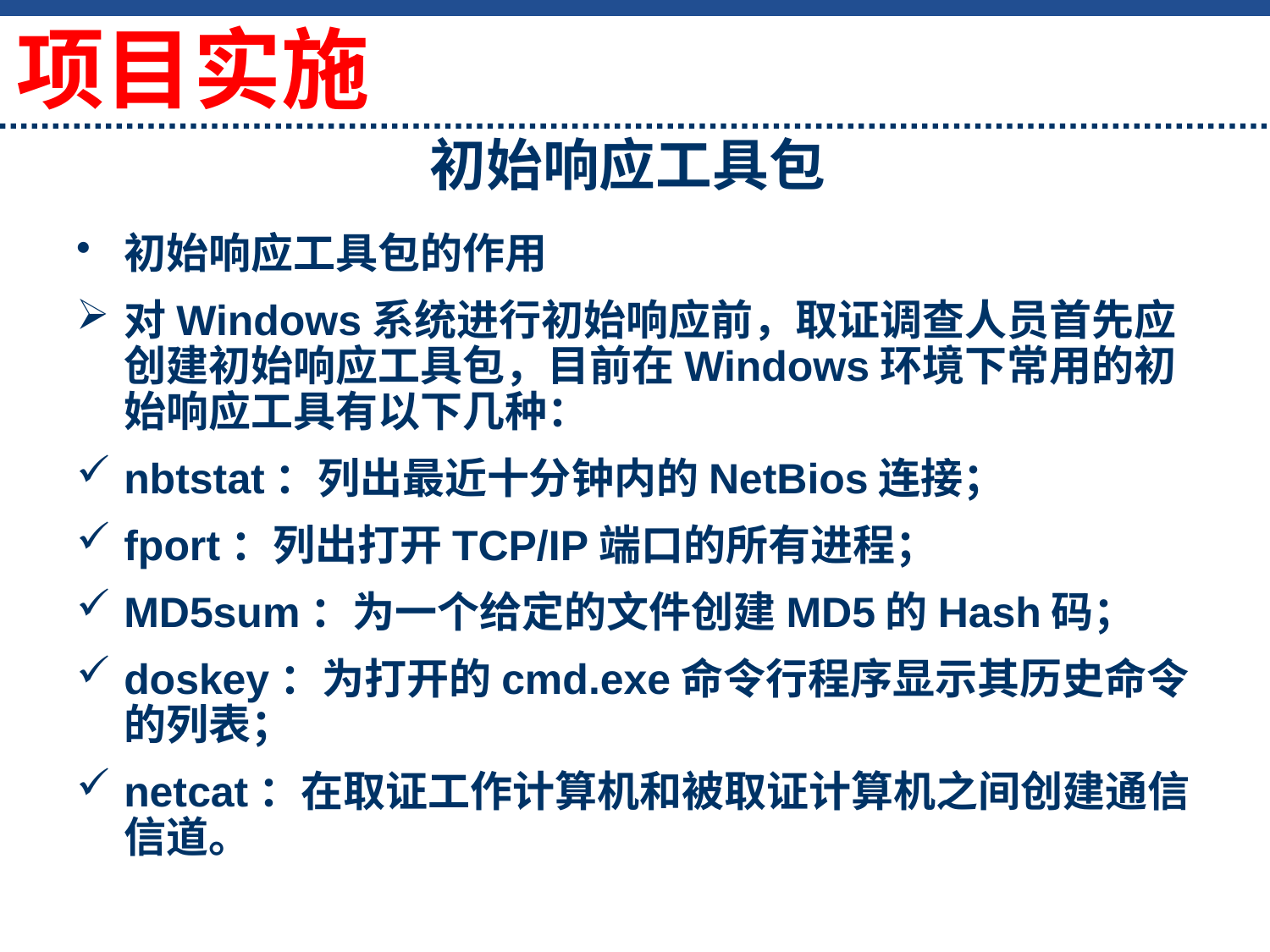

初始响应工具包
项目实施
初始响应工具包的作用
对Windows系统进行初始响应前，取证调查人员首先应创建初始响应工具包，目前在Windows环境下常用的初始响应工具有以下几种：
nbtstat：列出最近十分钟内的NetBios连接；
fport：列出打开TCP/IP端口的所有进程；
MD5sum：为一个给定的文件创建MD5的Hash码；
doskey：为打开的cmd.exe命令行程序显示其历史命令的列表；
netcat：在取证工作计算机和被取证计算机之间创建通信信道。